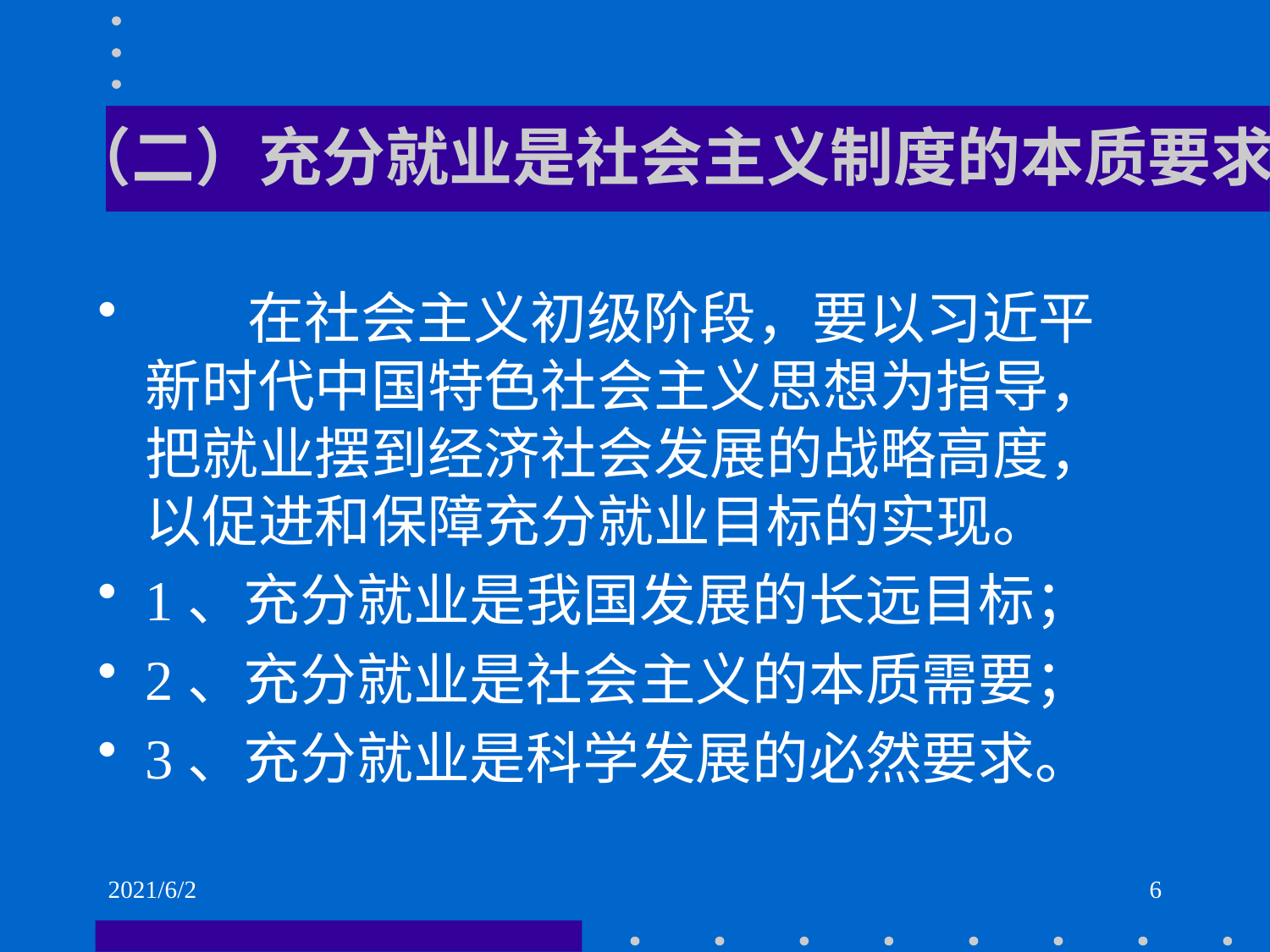

# （二）充分就业是社会主义制度的本质要求
       在社会主义初级阶段，要以习近平新时代中国特色社会主义思想为指导，把就业摆到经济社会发展的战略高度，以促进和保障充分就业目标的实现。
1、充分就业是我国发展的长远目标；
2、充分就业是社会主义的本质需要；
3、充分就业是科学发展的必然要求。
2021/6/2
6